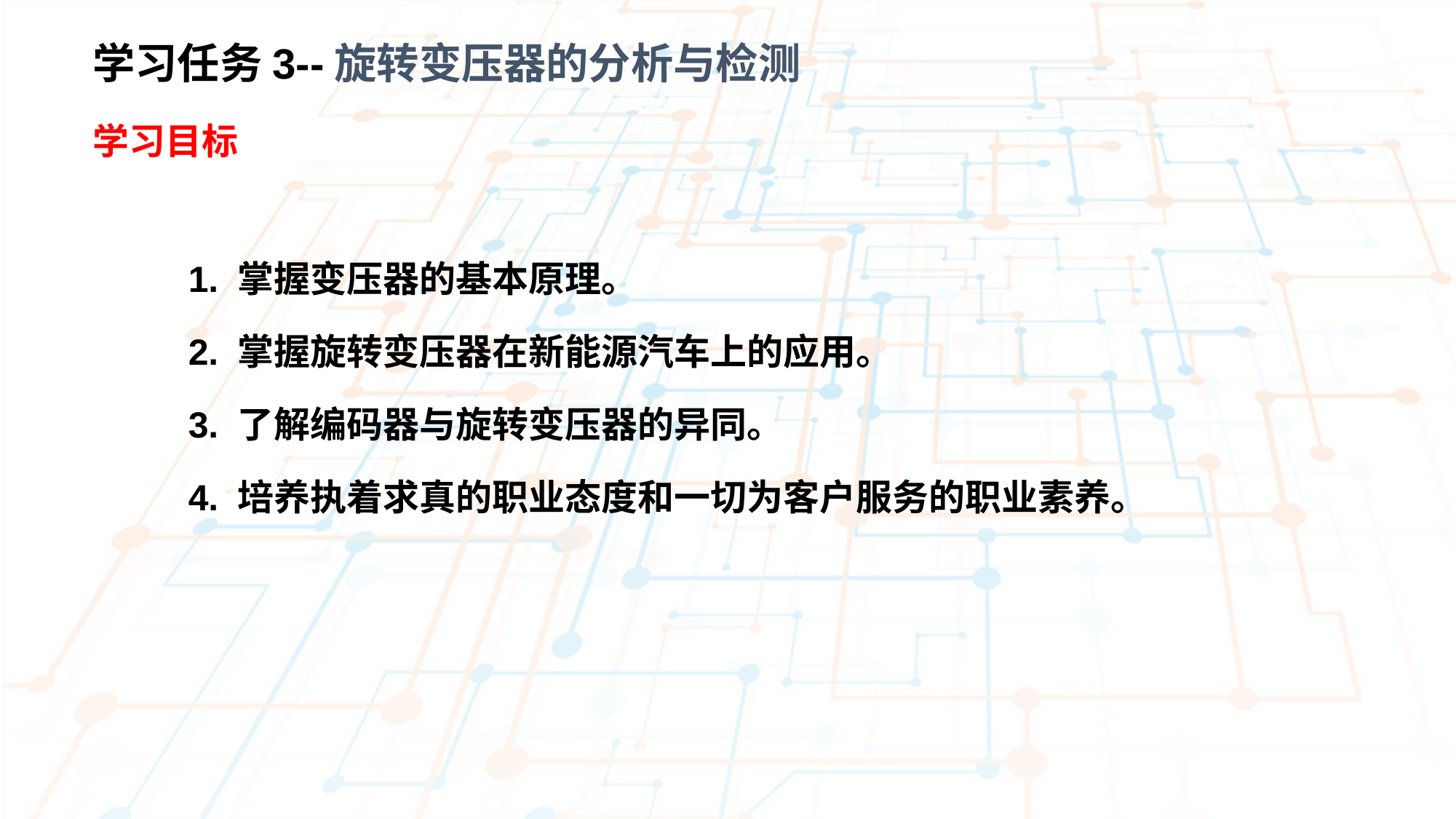

学习任务3--旋转变压器的分析与检测
学习目标

1. 掌握变压器的基本原理。
2. 掌握旋转变压器在新能源汽车上的应用。
3. 了解编码器与旋转变压器的异同。
4. 培养执着求真的职业态度和一切为客户服务的职业素养。